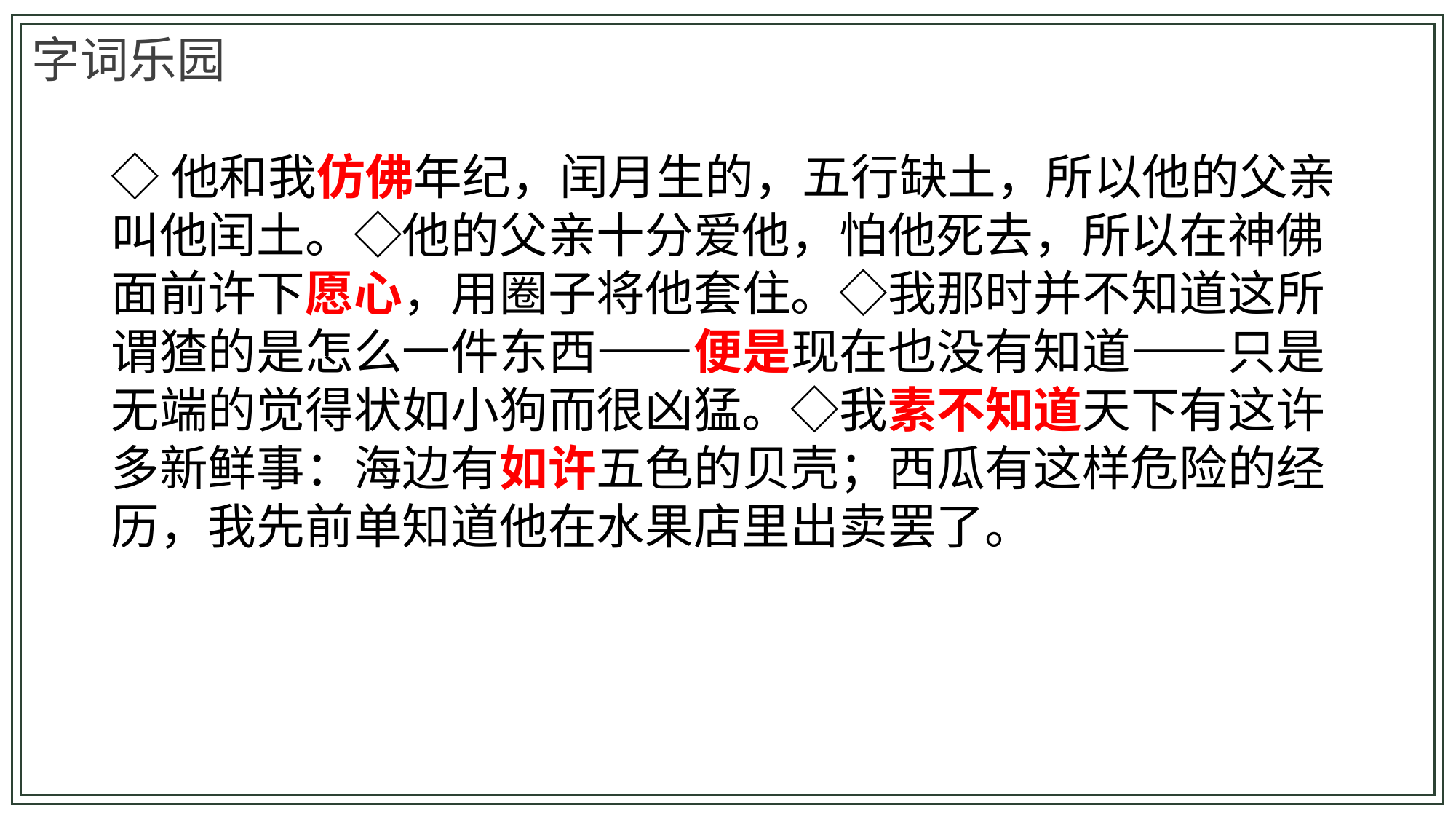

字词乐园
◇他和我仿佛年纪，闰月生的，五行缺土，所以他的父亲叫他闰土。◇他的父亲十分爱他，怕他死去，所以在神佛面前许下愿心，用圈子将他套住。◇我那时并不知道这所谓猹的是怎么一件东西——便是现在也没有知道——只是无端的觉得状如小狗而很凶猛。◇我素不知道天下有这许多新鲜事：海边有如许五色的贝壳；西瓜有这样危险的经历，我先前单知道他在水果店里出卖罢了。